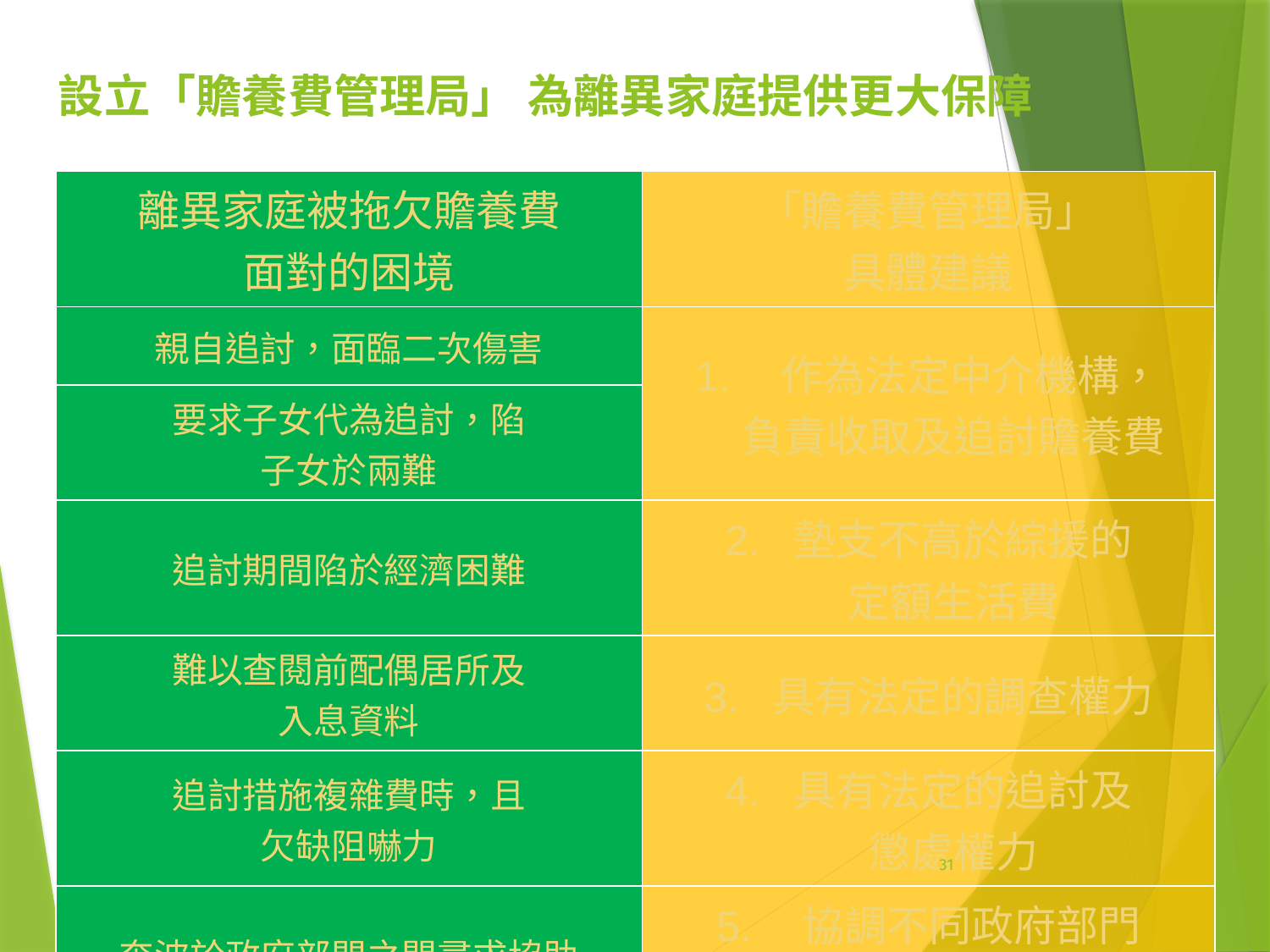

設立「贍養費管理局」 為離異家庭提供更大保障
| 離異家庭被拖欠贍養費 面對的困境 | 「贍養費管理局」 具體建議 |
| --- | --- |
| 親自追討，面臨二次傷害 | 作為法定中介機構， 負責收取及追討贍養費 |
| 要求子女代為追討，陷 子女於兩難 |  |
| 追討期間陷於經濟困難 | 2. 墊支不高於綜援的 定額生活費 |
| 難以查閱前配偶居所及 入息資料 | 3. 具有法定的調查權力 |
| 追討措施複雜費時，且 欠缺阻嚇力 | 4. 具有法定的追討及 懲處權力 |
| 奔波於政府部門之間尋求協助 | 協調不同政府部門 作出支援 |
31